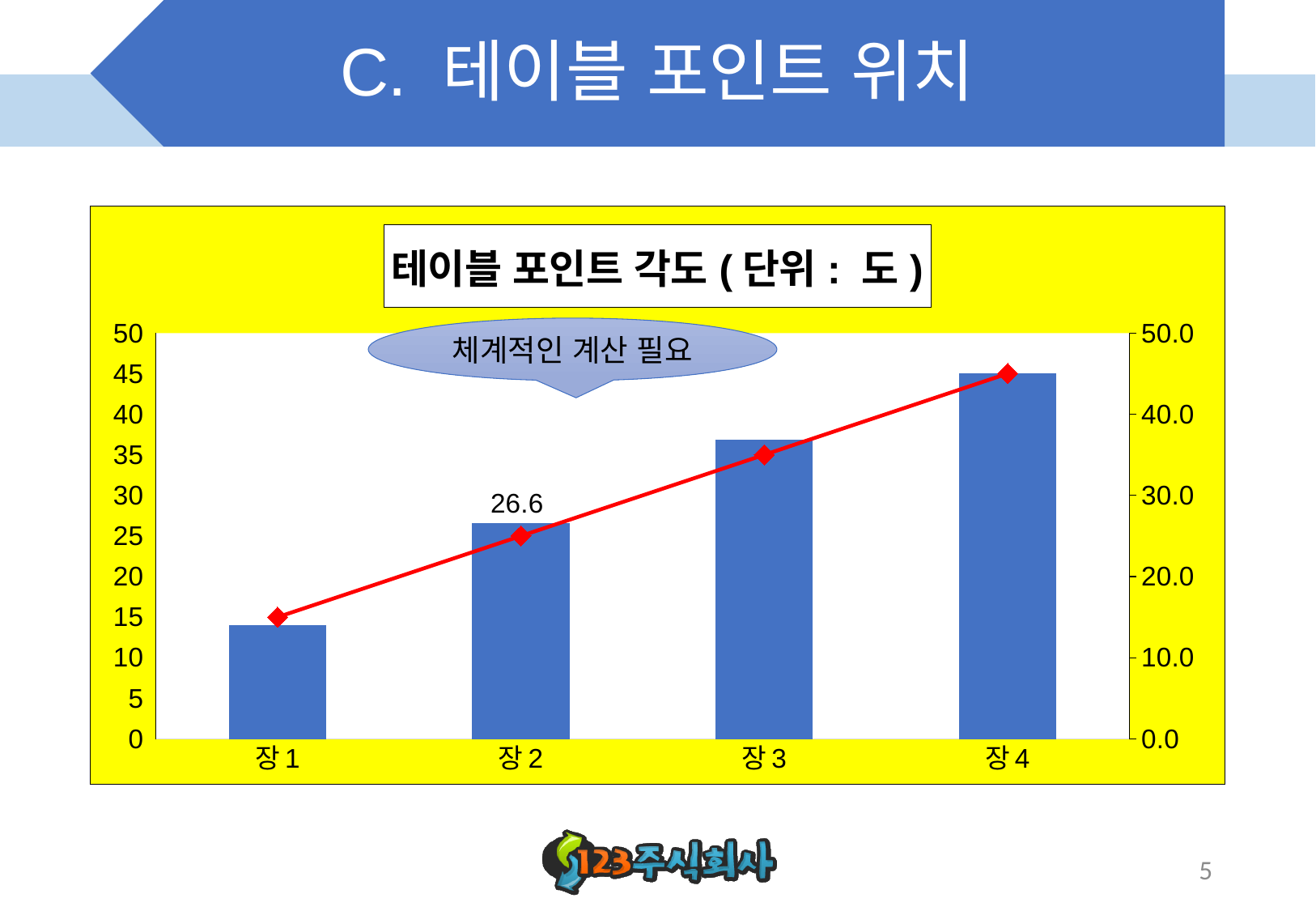

# C. 테이블 포인트 위치

### Chart: 테이블 포인트 각도(단위: 도)

| Category | 계산각 | 근사각 |
|---|---|---|
| 장1 | 14.0 | 15.0 |
| 장2 | 26.6 | 25.0 |
| 장3 | 36.9 | 35.0 |
| 장4 | 45.0 | 45.0 |
체계적인 계산 필요
5